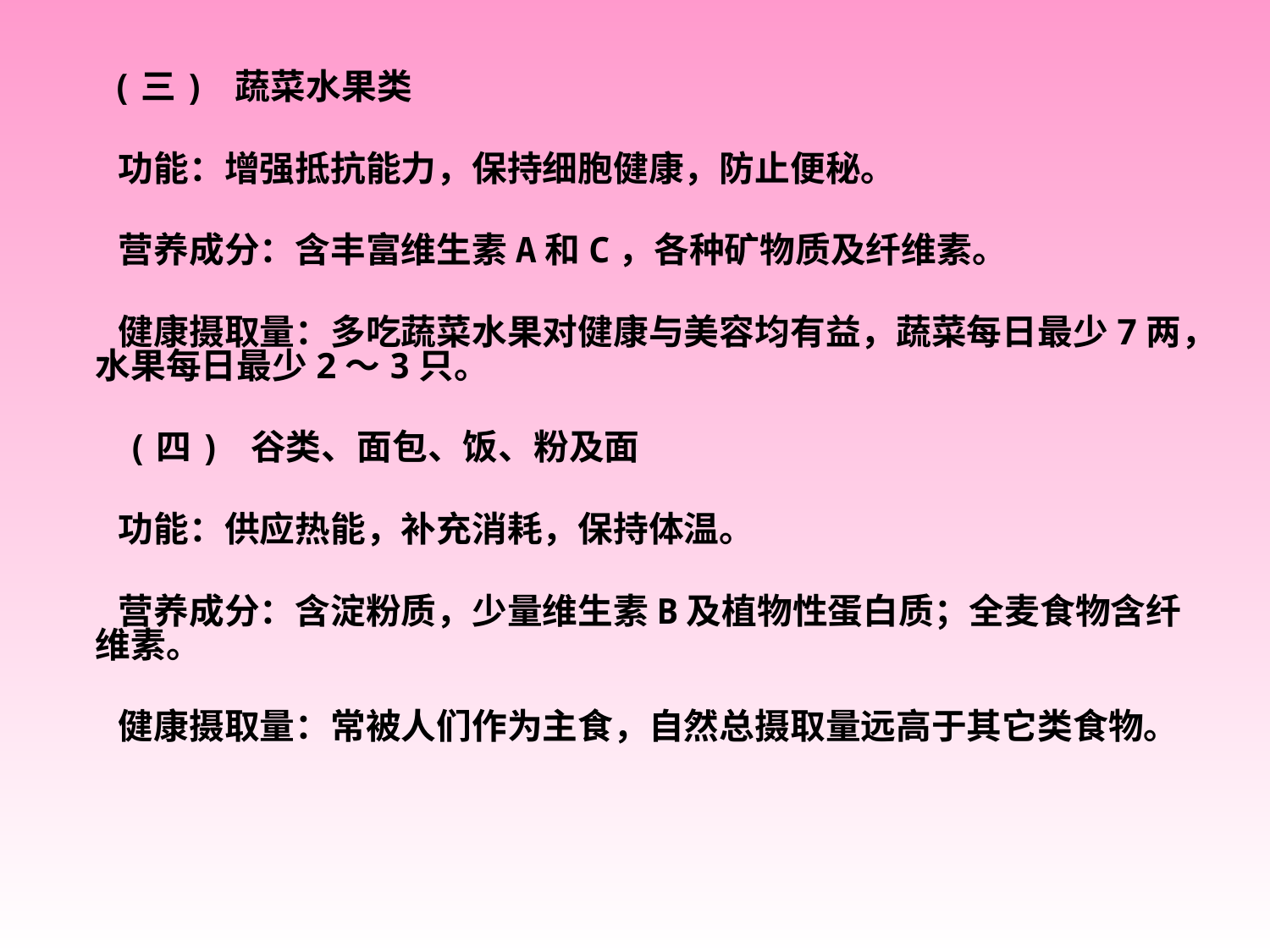

(三) 蔬菜水果类

　　功能：增强抵抗能力，保持细胞健康，防止便秘。

　　营养成分：含丰富维生素A和C，各种矿物质及纤维素。

　　健康摄取量：多吃蔬菜水果对健康与美容均有益，蔬菜每日最少7两，水果每日最少2～3只。

　　(四) 谷类、面包、饭、粉及面

　　功能：供应热能，补充消耗，保持体温。

　　营养成分：含淀粉质，少量维生素B及植物性蛋白质；全麦食物含纤维素。

　　健康摄取量：常被人们作为主食，自然总摄取量远高于其它类食物。